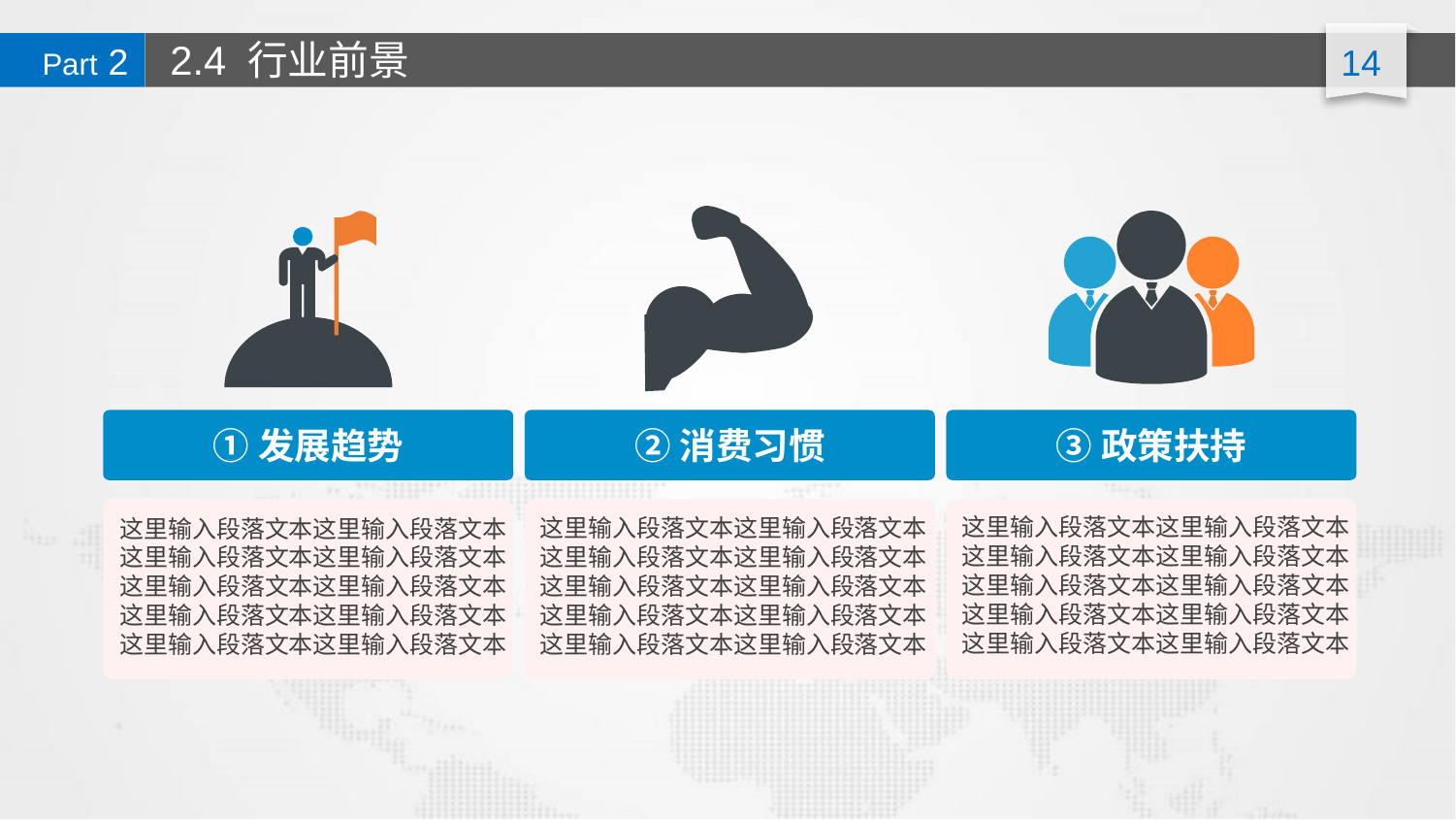

2.4 行业前景
Part 2

①发展趋势
②消费习惯
③政策扶持

这里输入段落文本这里输入段落文本这里输入段落文本这里输入段落文本这里输入段落文本这里输入段落文本这里输入段落文本这里输入段落文本这里输入段落文本这里输入段落文本

这里输入段落文本这里输入段落文本这里输入段落文本这里输入段落文本这里输入段落文本这里输入段落文本这里输入段落文本这里输入段落文本这里输入段落文本这里输入段落文本

这里输入段落文本这里输入段落文本这里输入段落文本这里输入段落文本这里输入段落文本这里输入段落文本这里输入段落文本这里输入段落文本这里输入段落文本这里输入段落文本